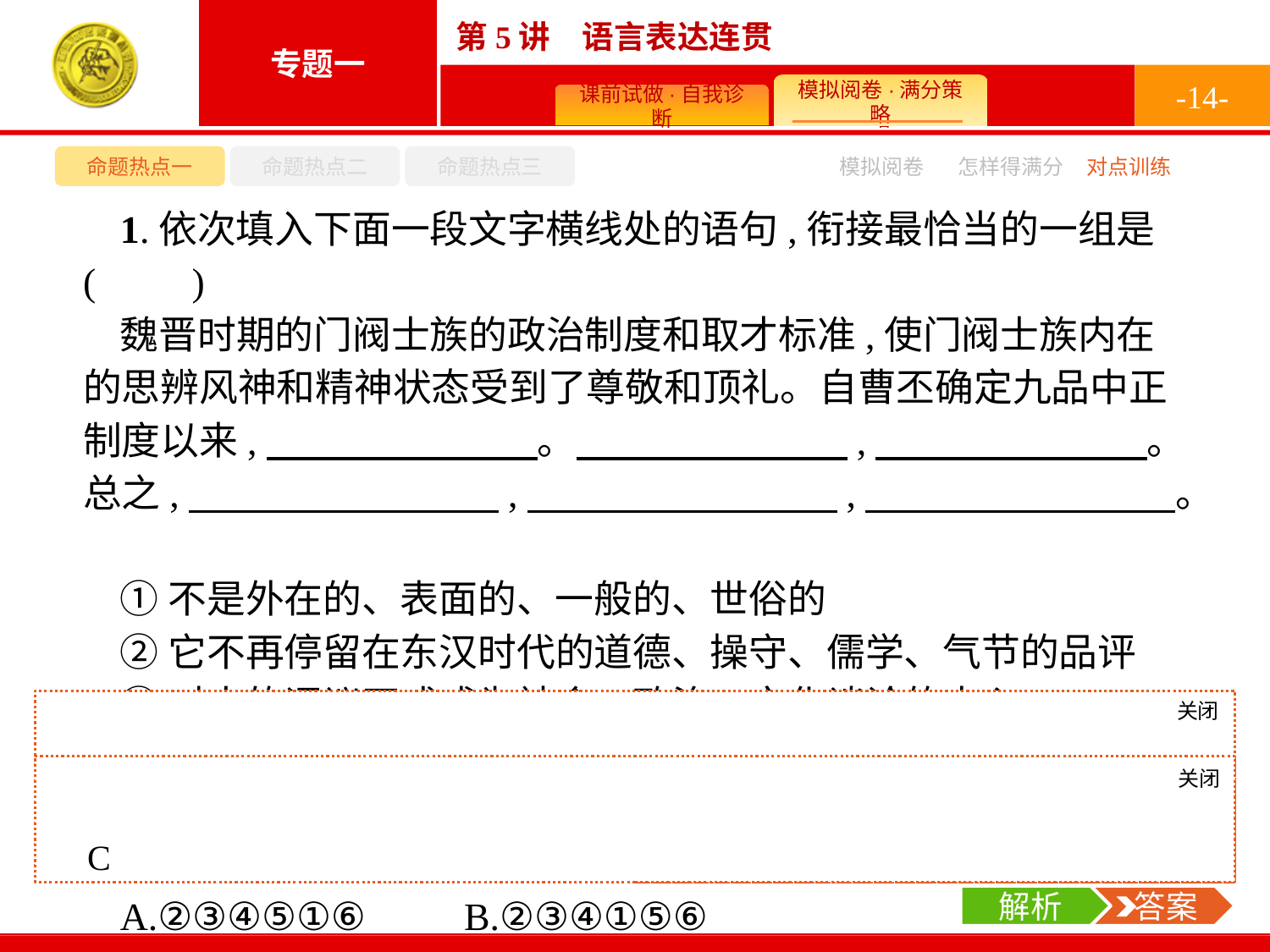

-14-
命题热点一
命题热点二
命题热点三
模拟阅卷
怎样得满分
对点训练
1.依次填入下面一段文字横线处的语句,衔接最恰当的一组是(　　)
魏晋时期的门阀士族的政治制度和取才标准,使门阀士族内在的思辨风神和精神状态受到了尊敬和顶礼。自曹丕确定九品中正制度以来,　　　　　　　。　　　　　　　,　　　　　　　。总之,　　　　　　　　,　　　　　　　　,　　　　　　　　。
①不是外在的、表面的、一般的、世俗的
②它不再停留在东汉时代的道德、操守、儒学、气节的品评
③对人的评议正式成为社会、政治、文化谈论的中心
④于是人的才情、气质、格调、风貌、能力便成了重点所在
⑤才成为人们所欣赏、所评价、所依赖、所鼓吹的对象
⑥而是表达出某种内在的、本质的、特殊的、超脱的风貌
A.②③④⑤①⑥	B.②③④①⑤⑥
C.③②④①⑥⑤	D.③①⑥⑤②④

关闭
解析

从内容看,②④在一起,从“不是”“而是”看①⑥在一起,③放在第一句,⑤放在最后一句。

关闭
解析
  答案

C
解析
  答案